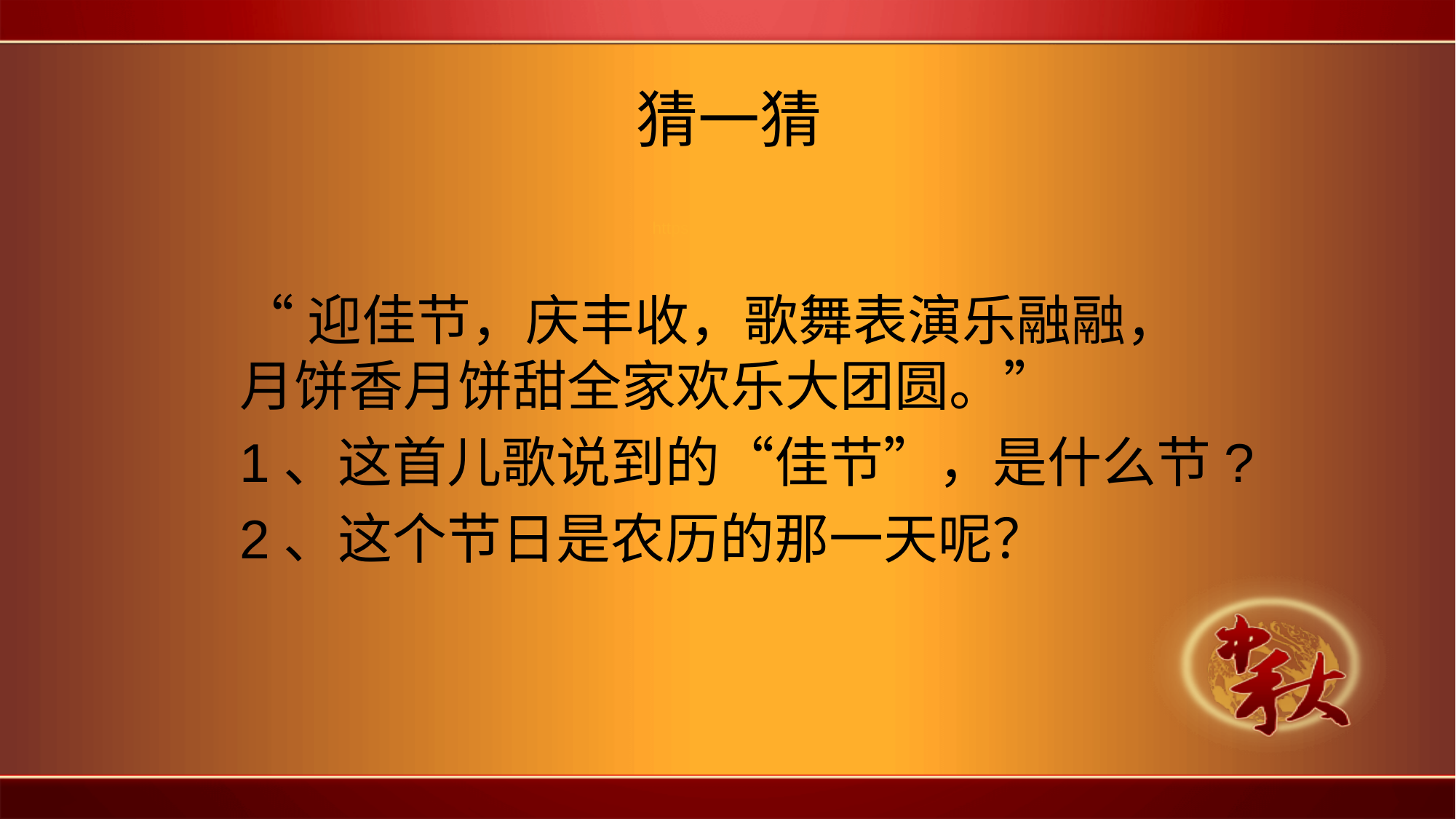

# 猜一猜
https://www.ypppt.com/
“迎佳节，庆丰收，歌舞表演乐融融，月饼香月饼甜全家欢乐大团圆。”
1、这首儿歌说到的“佳节”，是什么节?
2、这个节日是农历的那一天呢？